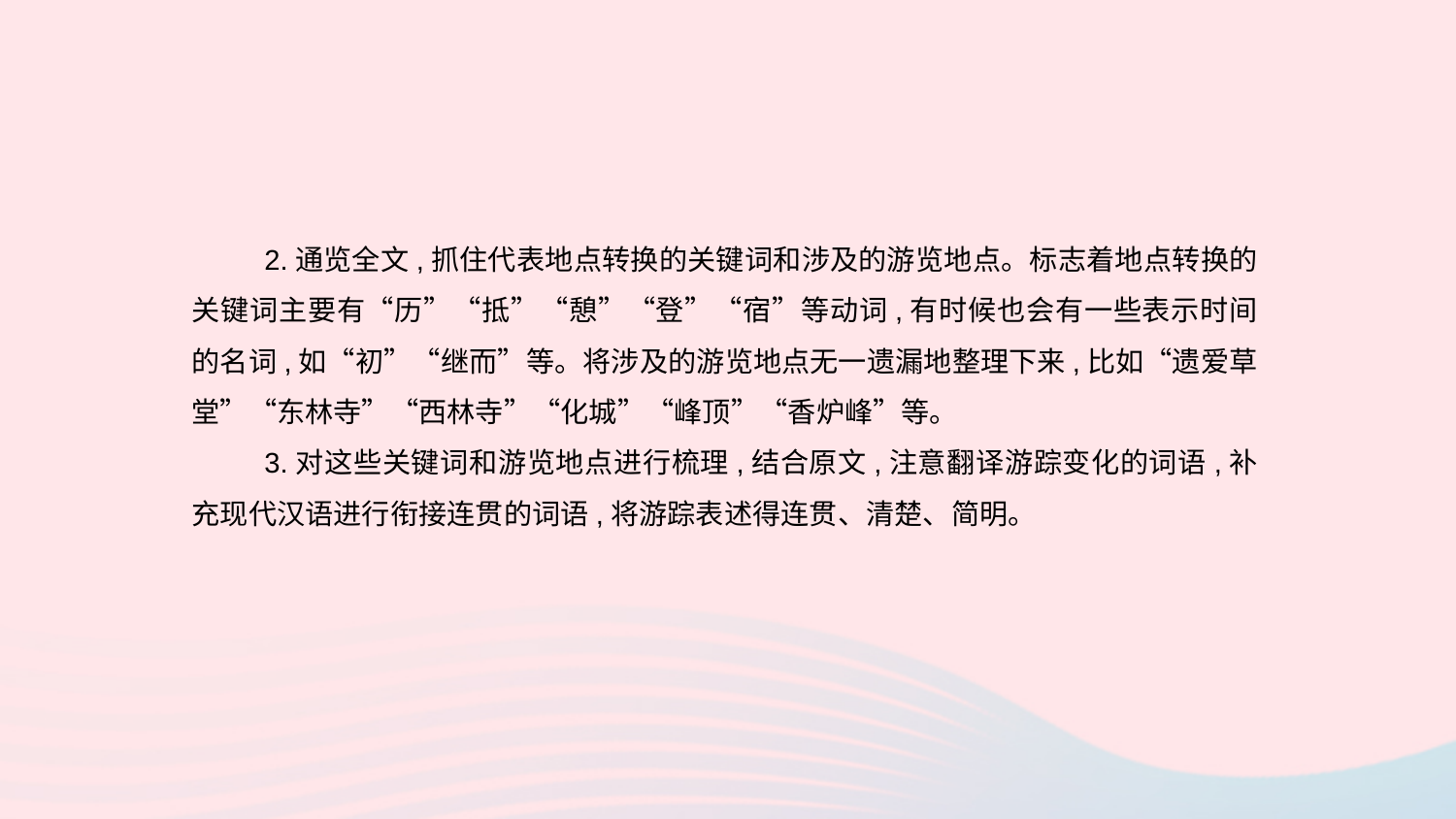

2.通览全文,抓住代表地点转换的关键词和涉及的游览地点。标志着地点转换的关键词主要有“历”“抵”“憩”“登”“宿”等动词,有时候也会有一些表示时间的名词,如“初”“继而”等。将涉及的游览地点无一遗漏地整理下来,比如“遗爱草堂”“东林寺”“西林寺”“化城”“峰顶”“香炉峰”等。
3.对这些关键词和游览地点进行梳理,结合原文,注意翻译游踪变化的词语,补充现代汉语进行衔接连贯的词语,将游踪表述得连贯、清楚、简明。